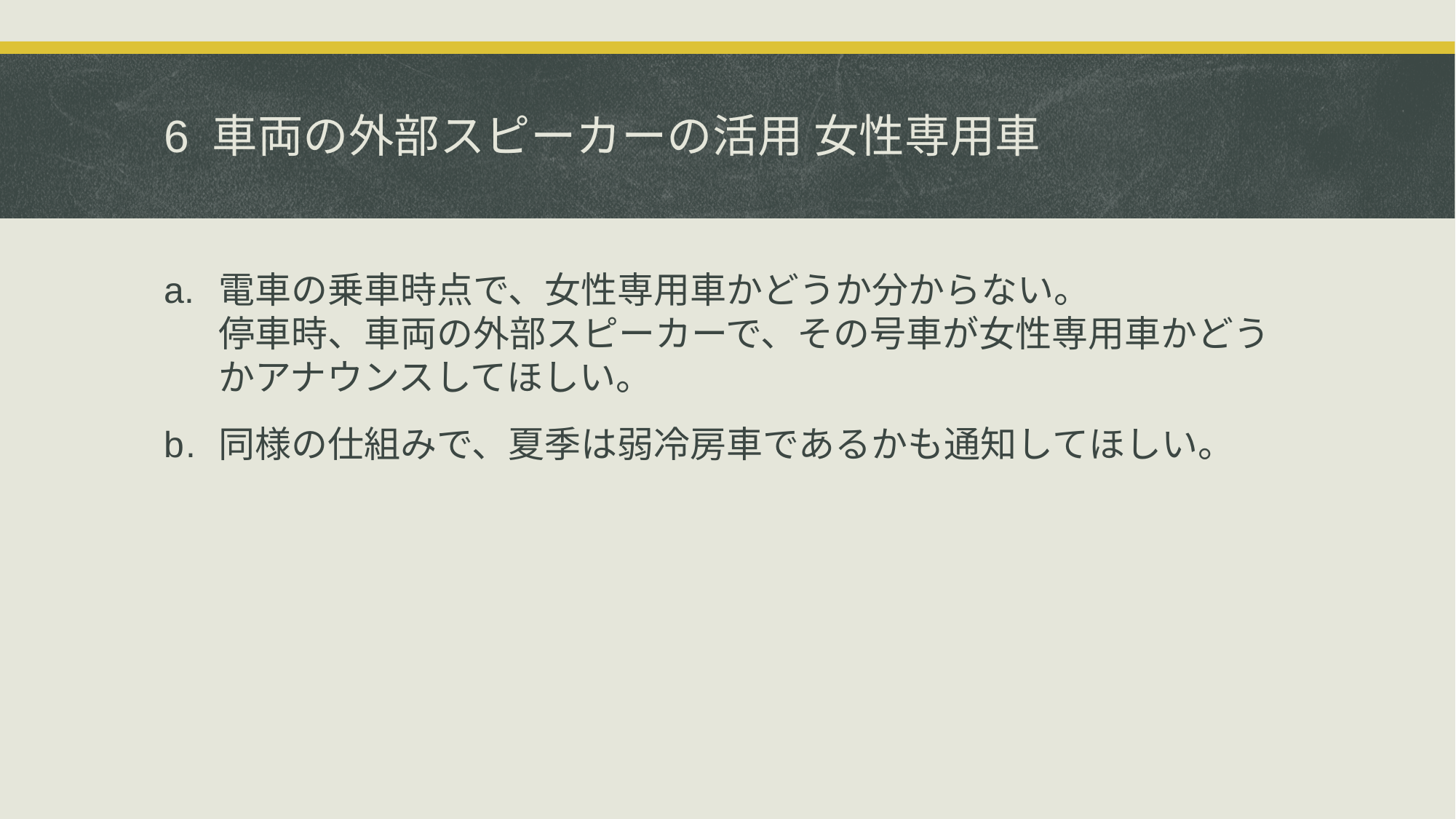

# 6 車両の外部スピーカーの活用 女性専用車
電車の乗車時点で、女性専用車かどうか分からない。
停車時、車両の外部スピーカーで、その号車が女性専用車かどうかアナウンスしてほしい。
同様の仕組みで、夏季は弱冷房車であるかも通知してほしい。